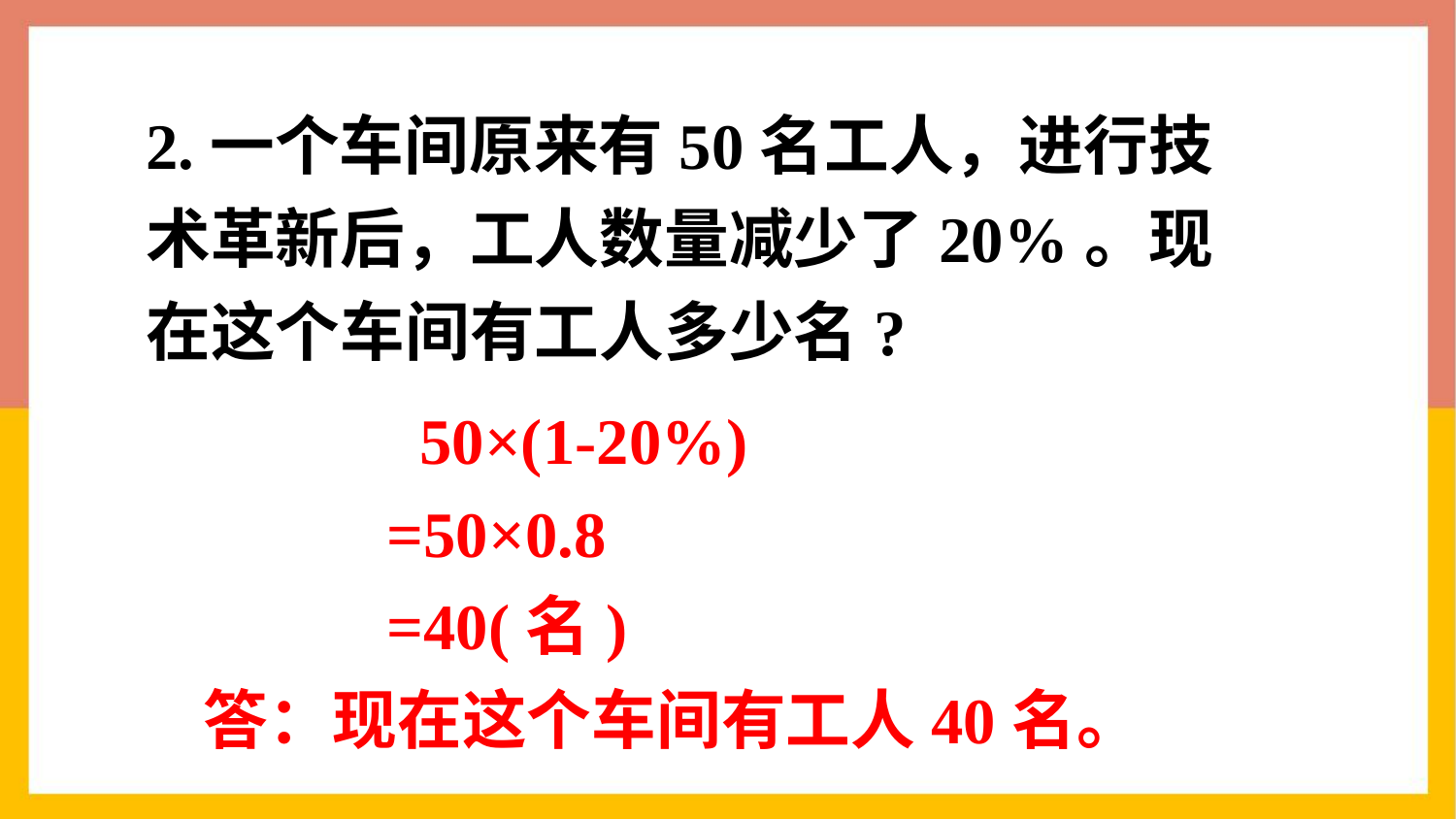

2.一个车间原来有50名工人，进行技术革新后，工人数量减少了20%。现在这个车间有工人多少名?
  50×(1-20%)
=50×0.8
=40(名)
答：现在这个车间有工人40名。